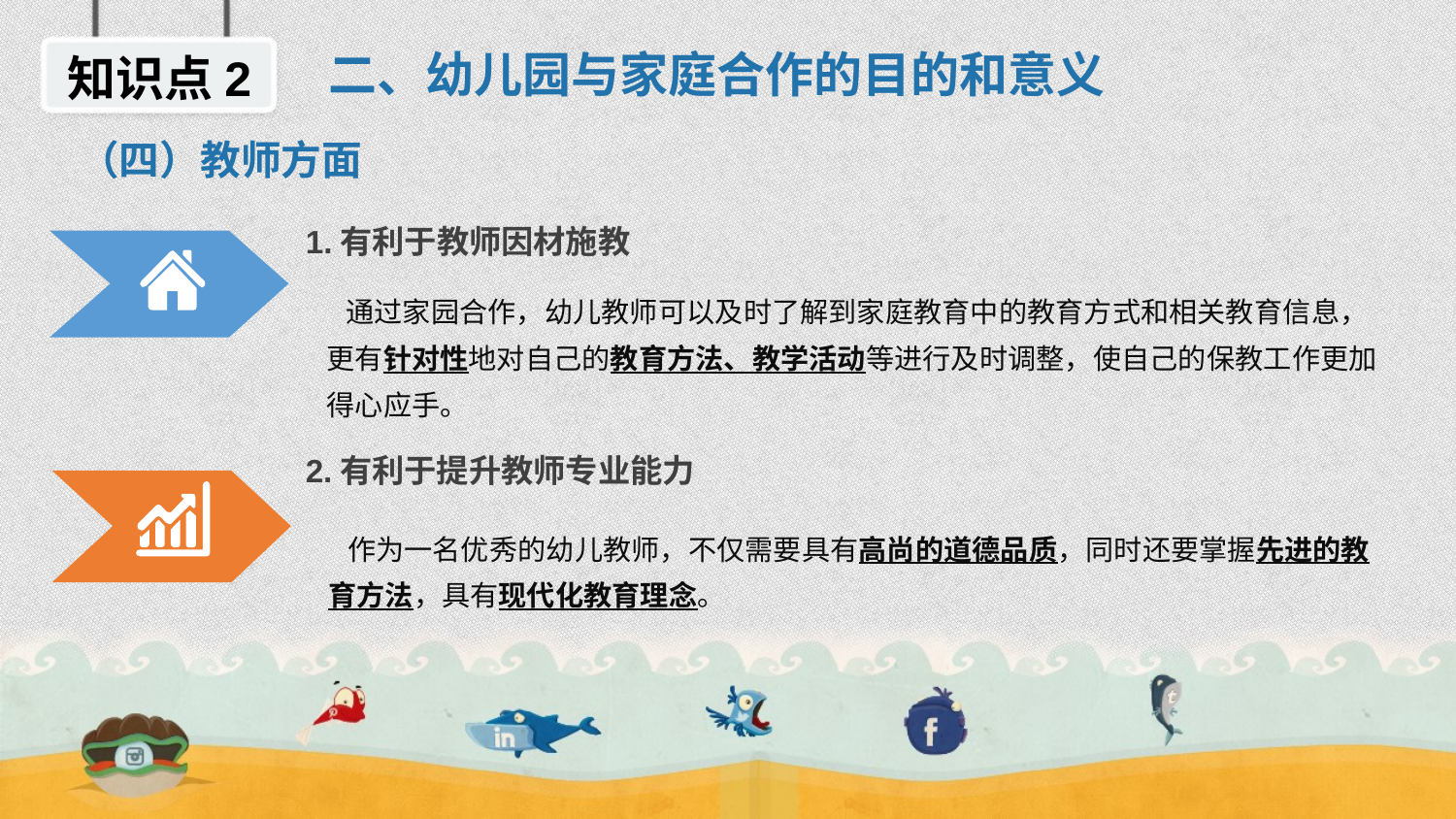

二、幼儿园与家庭合作的目的和意义
知识点2
（四）教师方面
1.有利于教师因材施教

  通过家园合作，幼儿教师可以及时了解到家庭教育中的教育方式和相关教育信息，更有针对性地对自己的教育方法、教学活动等进行及时调整，使自己的保教工作更加得心应手。
2.有利于提升教师专业能力

  作为一名优秀的幼儿教师，不仅需要具有高尚的道德品质，同时还要掌握先进的教育方法，具有现代化教育理念。